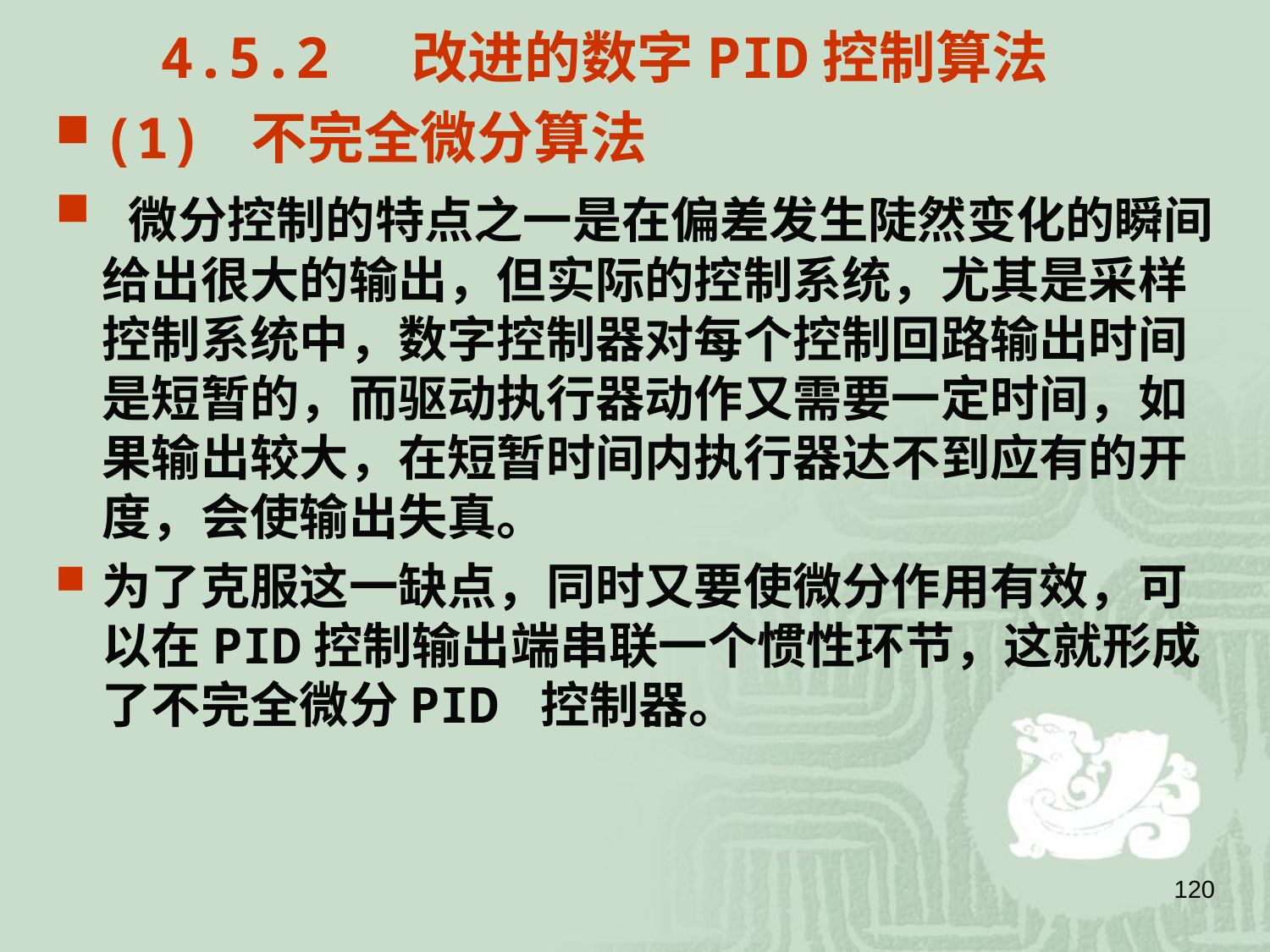

4.5.2  改进的数字PID控制算法
(1) 不完全微分算法
 微分控制的特点之一是在偏差发生陡然变化的瞬间给出很大的输出，但实际的控制系统，尤其是采样控制系统中，数字控制器对每个控制回路输出时间是短暂的，而驱动执行器动作又需要一定时间，如果输出较大，在短暂时间内执行器达不到应有的开度，会使输出失真。
为了克服这一缺点，同时又要使微分作用有效，可以在PID控制输出端串联一个惯性环节，这就形成了不完全微分PID 控制器。
120